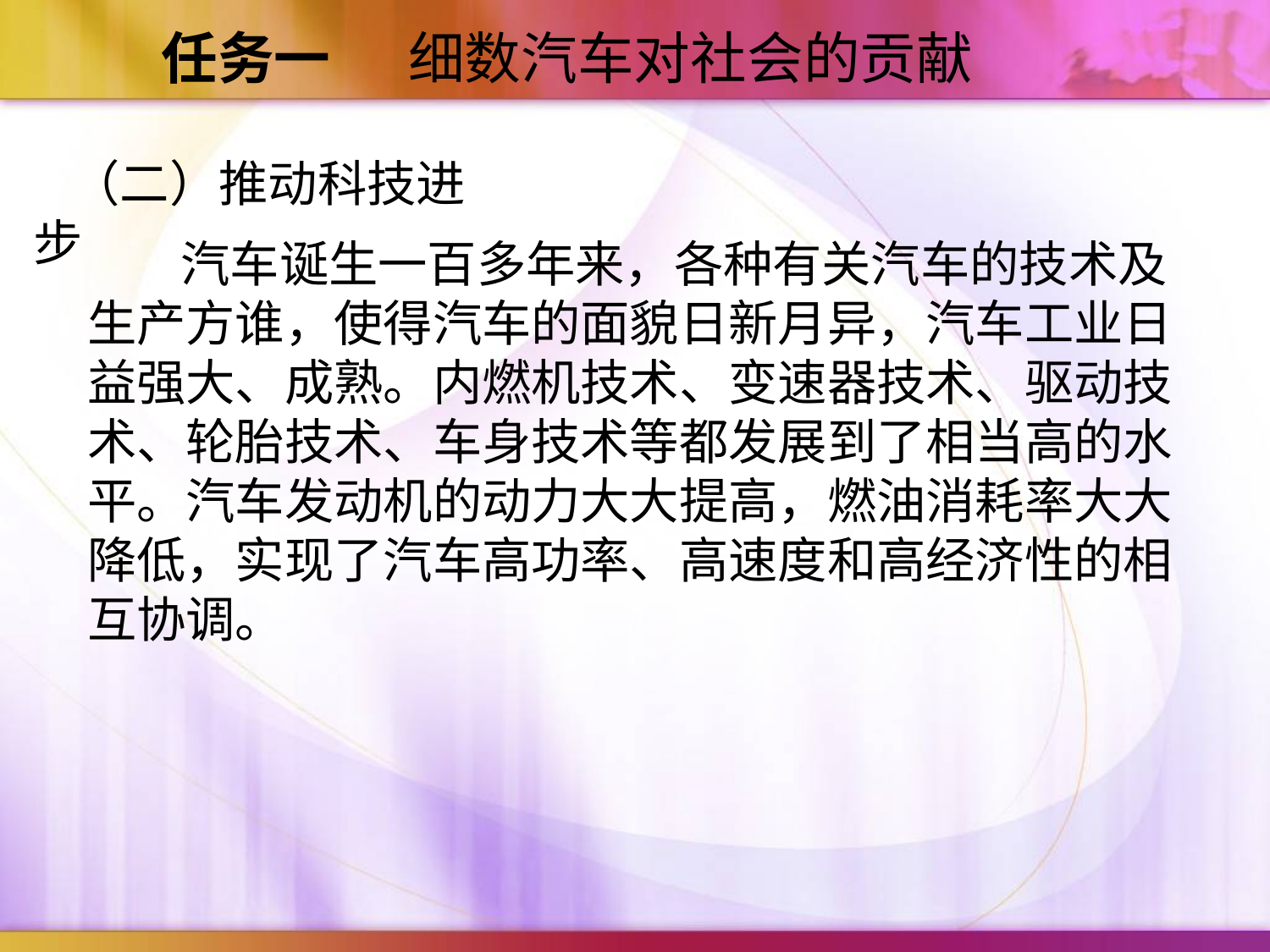

任务一      细数汽车对社会的贡献
（二）推动科技进步

    汽车诞生一百多年来，各种有关汽车的技术及生产方谁，使得汽车的面貌日新月异，汽车工业日益强大、成熟。内燃机技术、变速器技术、驱动技术、轮胎技术、车身技术等都发展到了相当高的水平。汽车发动机的动力大大提高，燃油消耗率大大降低，实现了汽车高功率、高速度和高经济性的相互协调。